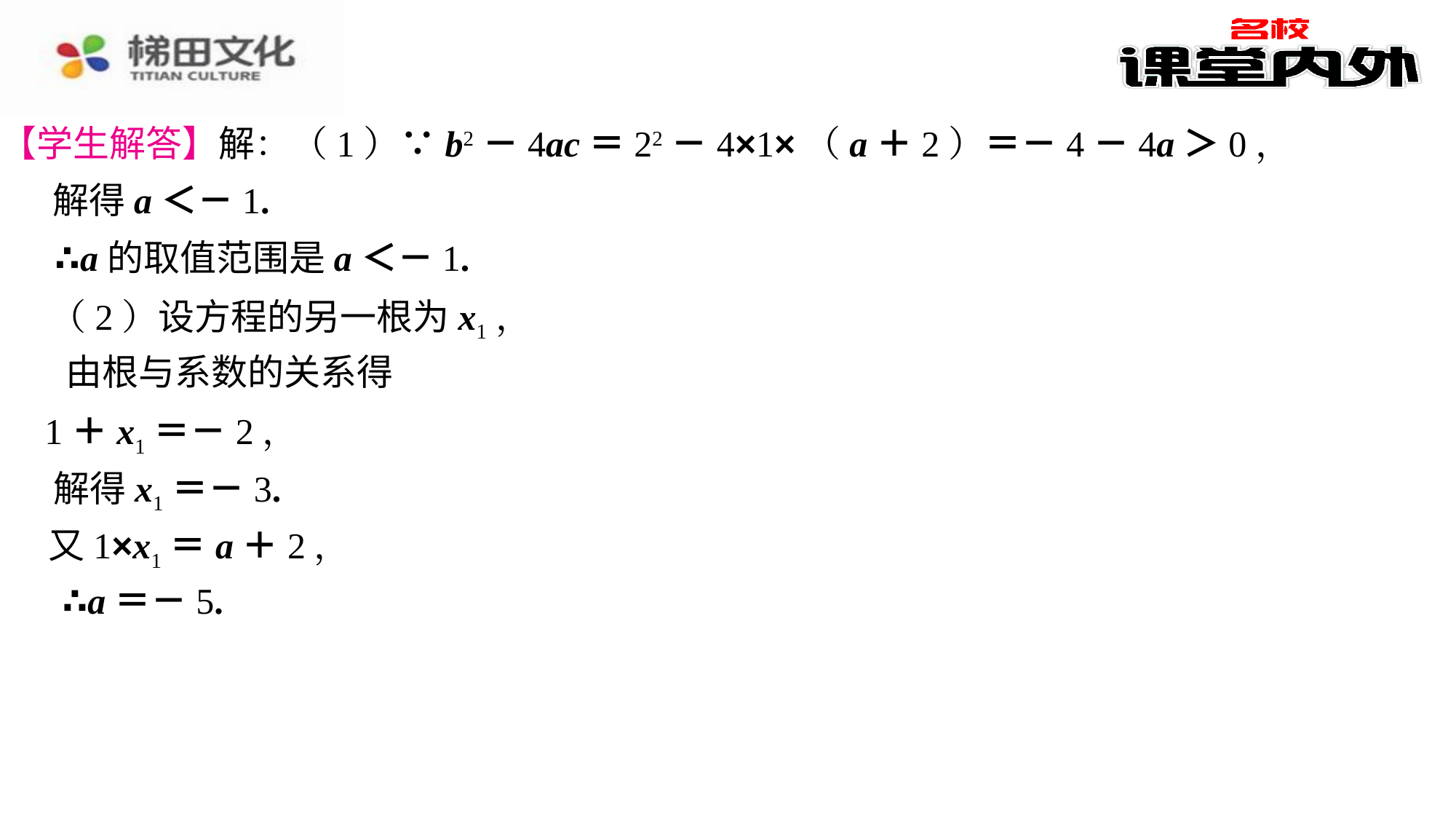

【学生解答】解：（1）∵b2－4ac＝22－4×1×（a＋2）＝－4－4a＞0，
解得a＜－1.
∴a的取值范围是a＜－1.
（2）设方程的另一根为x1，
由根与系数的关系得
1＋x1＝－2，
解得x1＝－3.
又1×x1＝a＋2，
∴a＝－5.